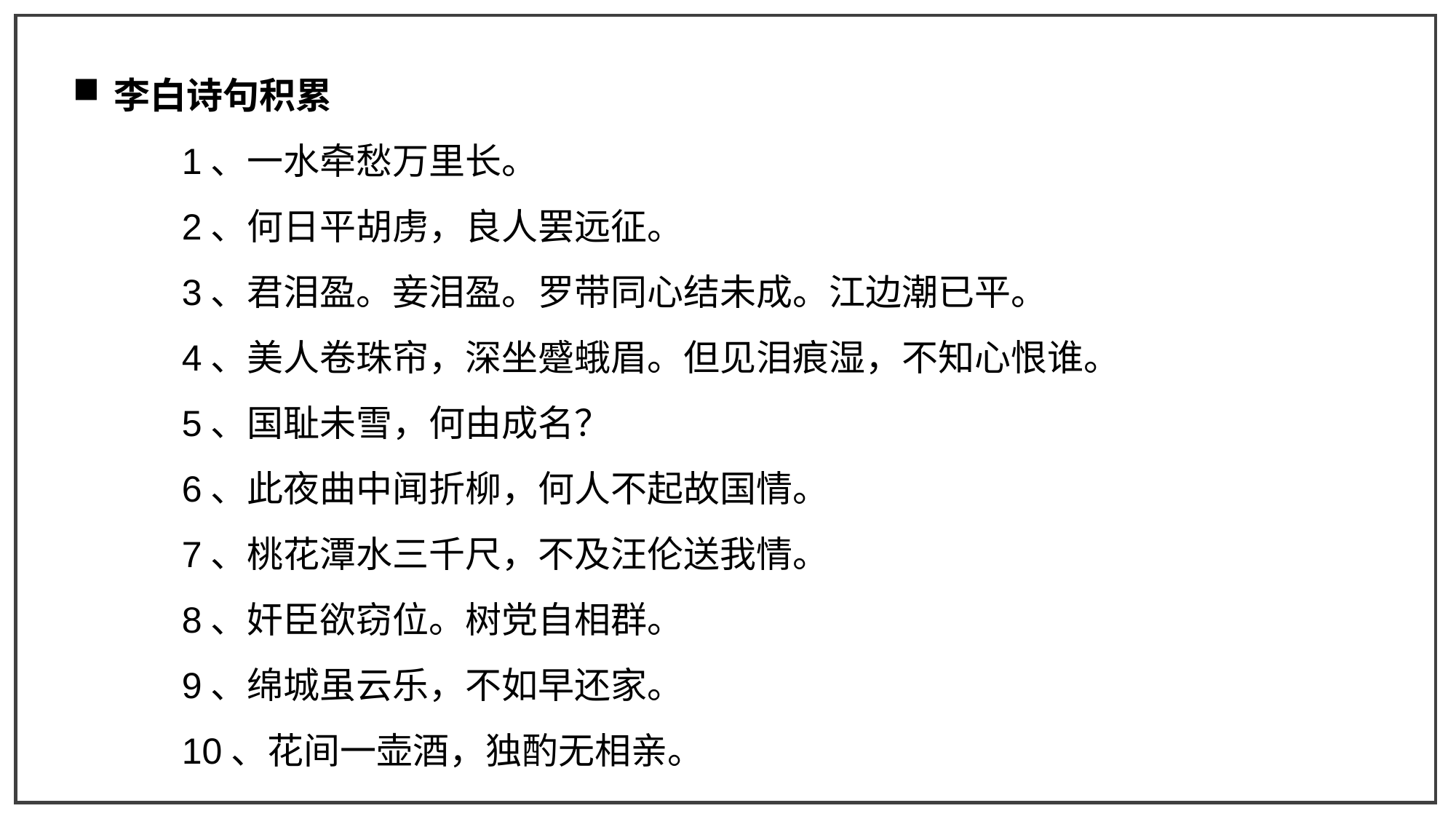

李白诗句积累
1、一水牵愁万里长。
2、何日平胡虏，良人罢远征。
3、君泪盈。妾泪盈。罗带同心结未成。江边潮已平。
4、美人卷珠帘，深坐蹙蛾眉。但见泪痕湿，不知心恨谁。
5、国耻未雪，何由成名？
6、此夜曲中闻折柳，何人不起故国情。
7、桃花潭水三千尺，不及汪伦送我情。
8、奸臣欲窃位。树党自相群。
9、绵城虽云乐，不如早还家。
10、花间一壶酒，独酌无相亲。